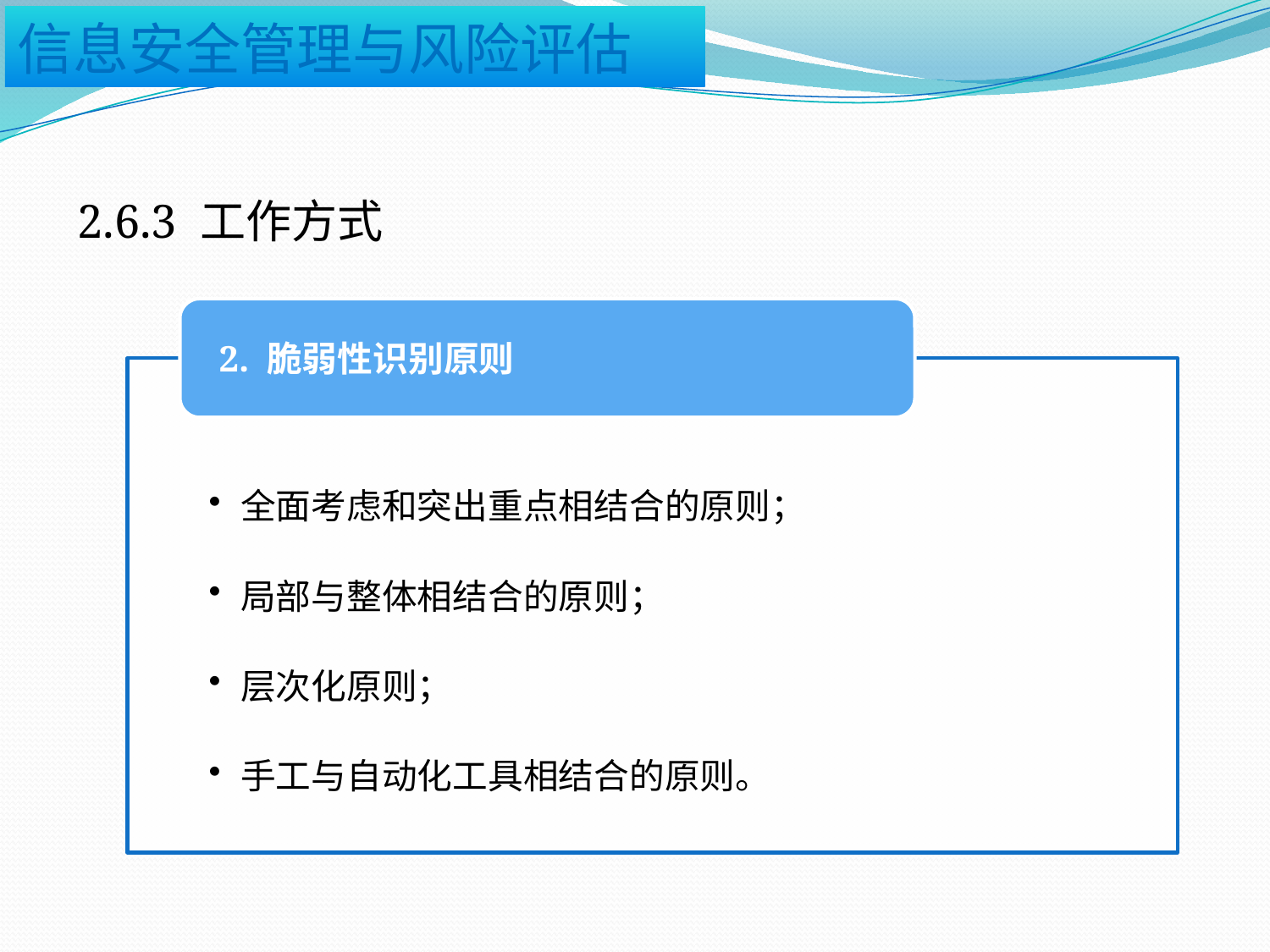

2.6.3 工作方式
全面考虑和突出重点相结合的原则；
局部与整体相结合的原则；
层次化原则；
手工与自动化工具相结合的原则。
2. 脆弱性识别原则